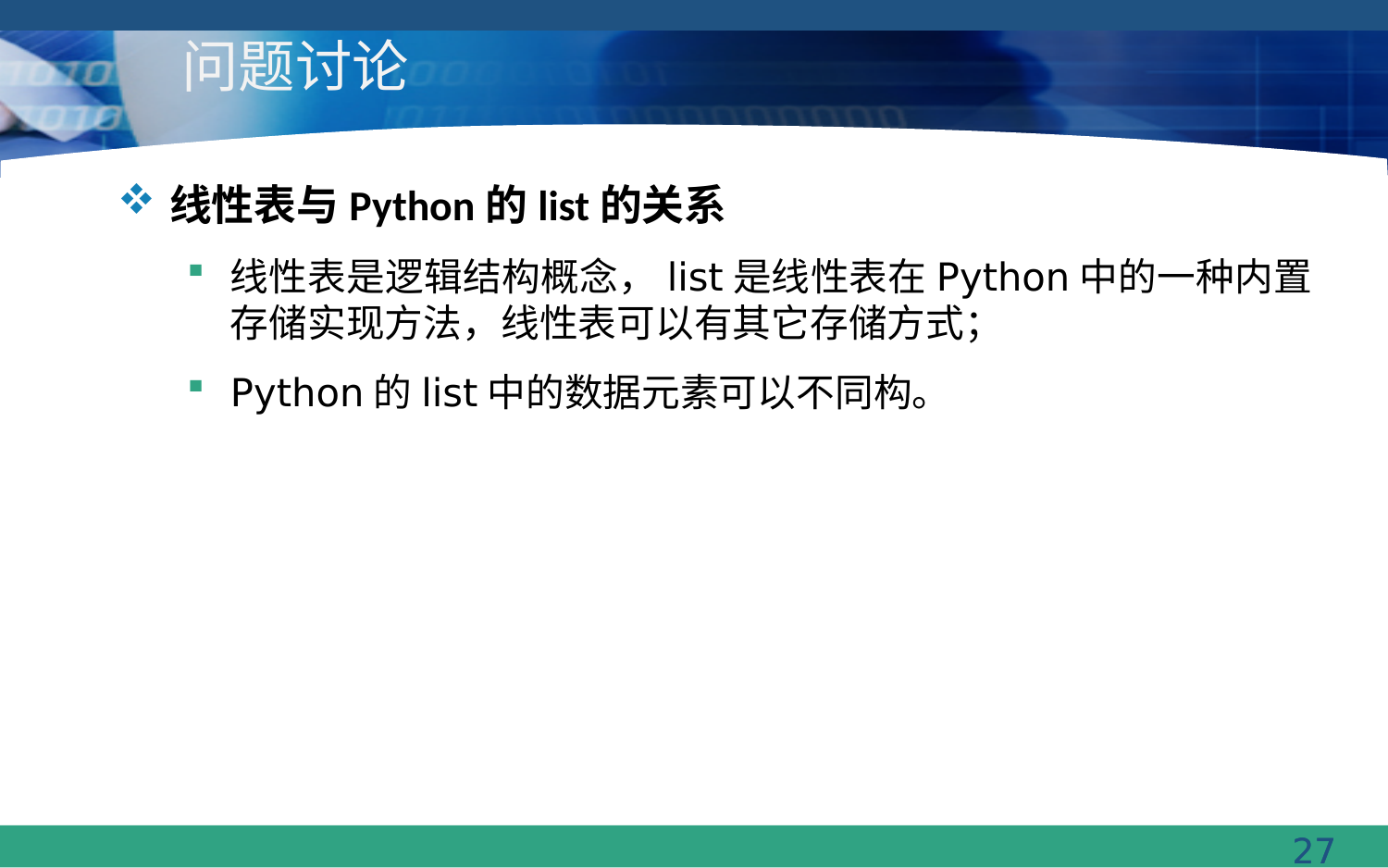

# 问题讨论
线性表与Python的list的关系
线性表是逻辑结构概念，list是线性表在Python中的一种内置存储实现方法，线性表可以有其它存储方式；
Python的list中的数据元素可以不同构。